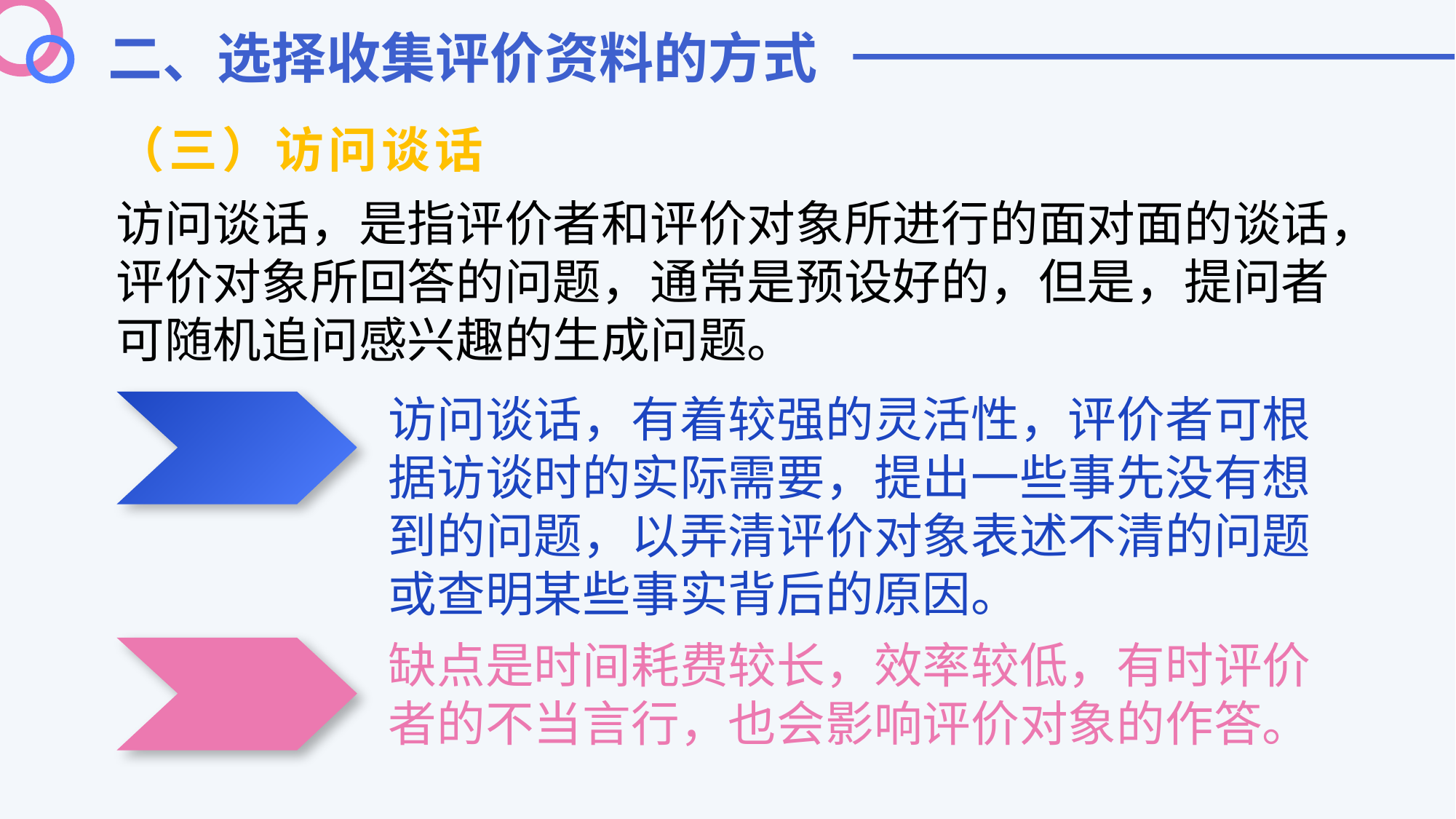

二、选择收集评价资料的方式

（三）访问谈话
访问谈话，是指评价者和评价对象所进行的面对面的谈话，评价对象所回答的问题，通常是预设好的，但是，提问者可随机追问感兴趣的生成问题。
访问谈话，有着较强的灵活性，评价者可根据访谈时的实际需要，提出一些事先没有想到的问题，以弄清评价对象表述不清的问题或查明某些事实背后的原因。

缺点是时间耗费较长，效率较低，有时评价者的不当言行，也会影响评价对象的作答。